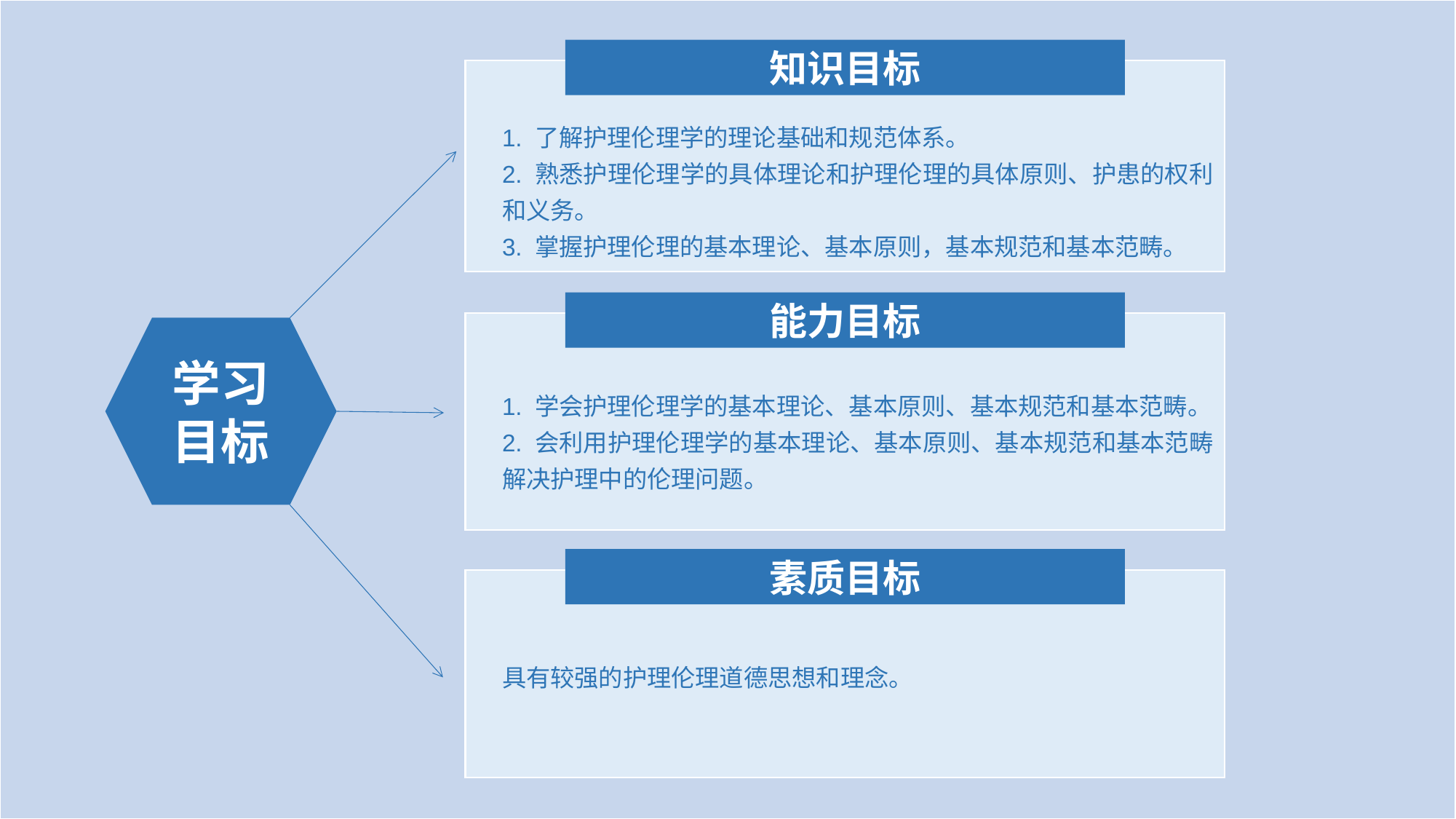

知识目标

1. 了解护理伦理学的理论基础和规范体系。
2. 熟悉护理伦理学的具体理论和护理伦理的具体原则、护患的权利和义务。
3. 掌握护理伦理的基本理论、基本原则，基本规范和基本范畴。
能力目标

学习目标
1. 学会护理伦理学的基本理论、基本原则、基本规范和基本范畴。
2. 会利用护理伦理学的基本理论、基本原则、基本规范和基本范畴解决护理中的伦理问题。
素质目标

具有较强的护理伦理道德思想和理念。